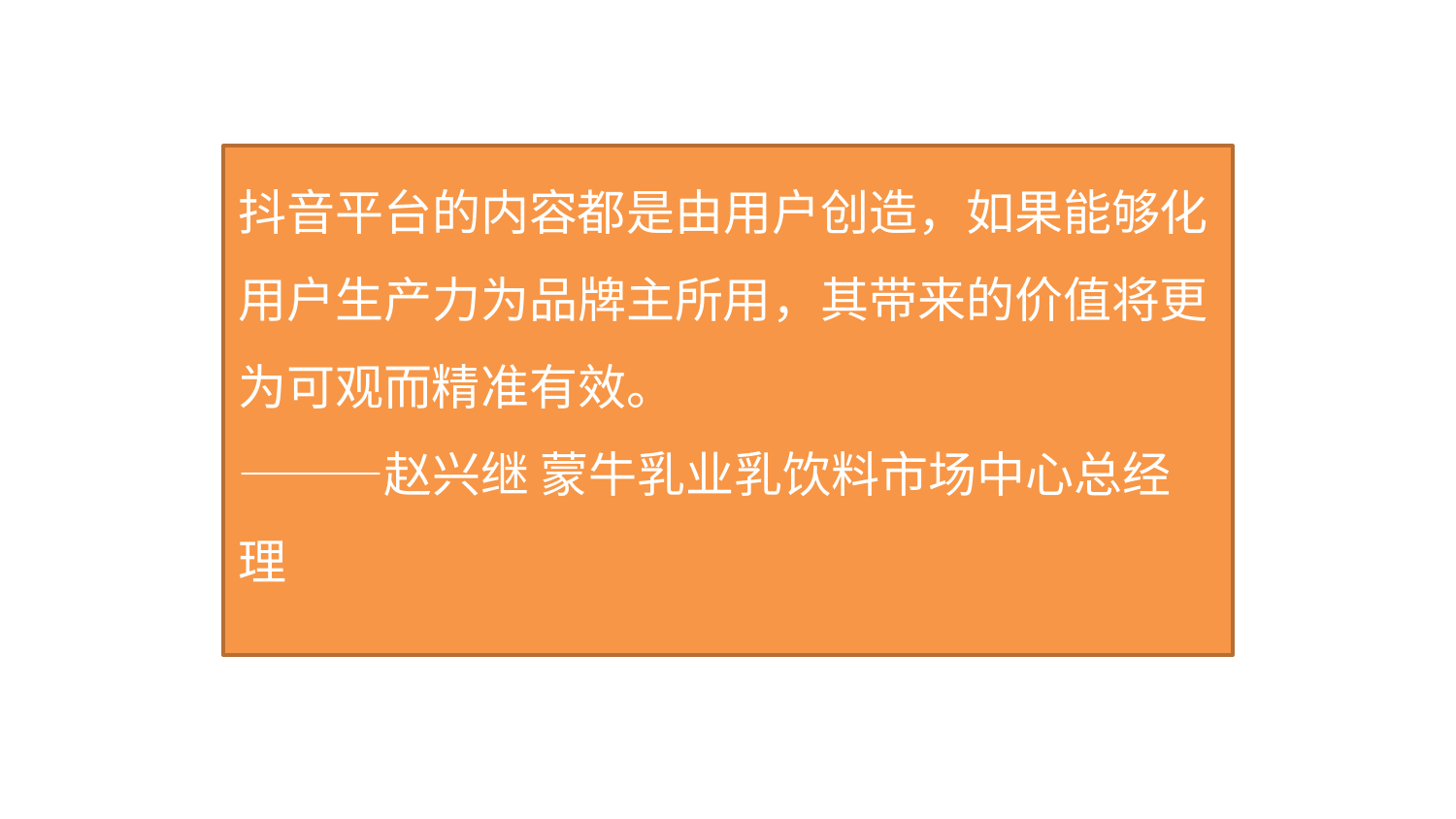

抖音平台的内容都是由用户创造，如果能够化用户生产力为品牌主所用，其带来的价值将更为可观而精准有效。
———赵兴继 蒙牛乳业乳饮料市场中心总经理